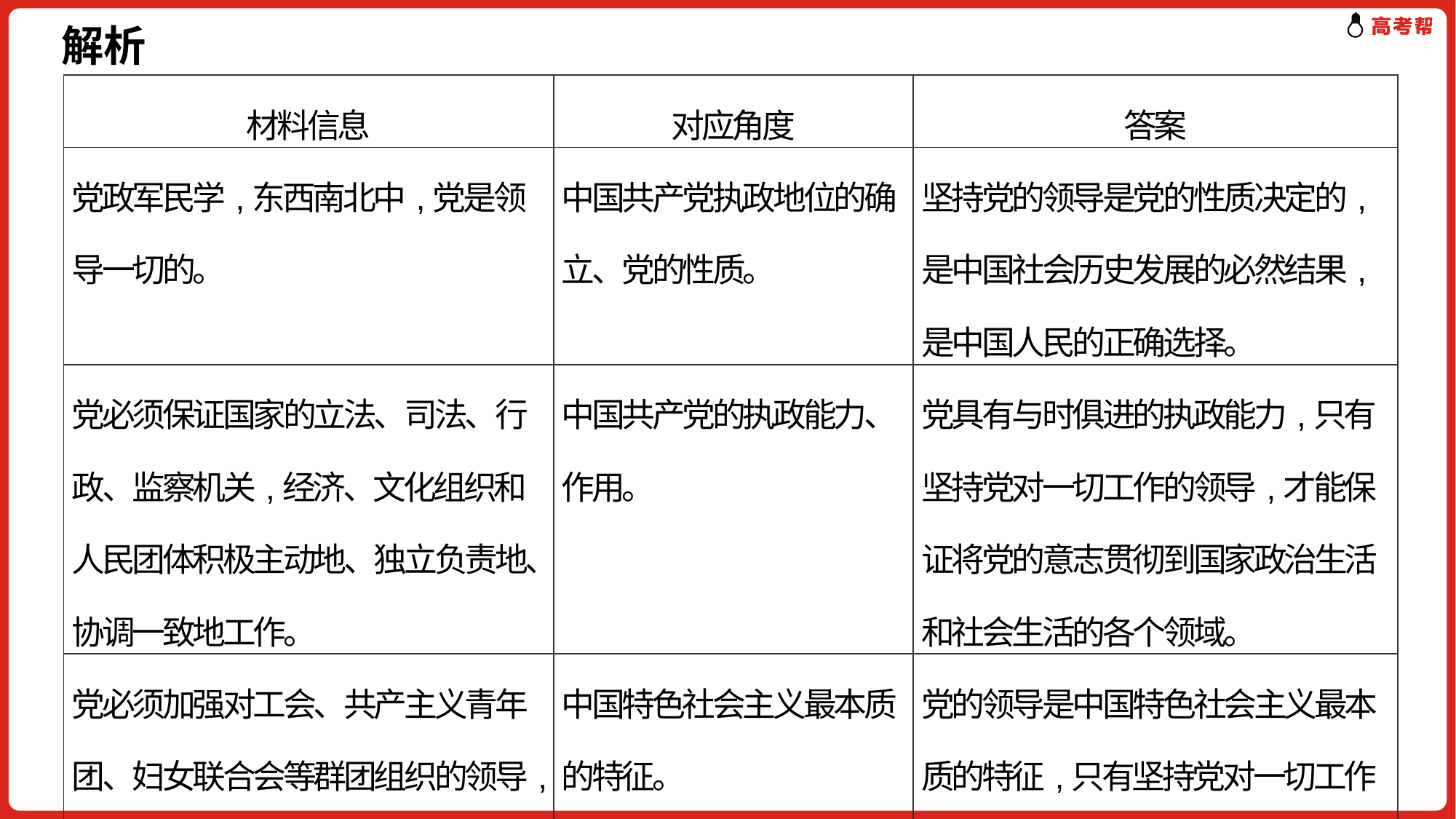

# 解析
| 材料信息 | 对应角度 | 答案 |
| --- | --- | --- |
| 党政军民学,东西南北中,党是领导一切的。 | 中国共产党执政地位的确立、党的性质。 | 坚持党的领导是党的性质决定的,是中国社会历史发展的必然结果,是中国人民的正确选择。 |
| 党必须保证国家的立法、司法、行政、监察机关,经济、文化组织和人民团体积极主动地、独立负责地、协调一致地工作。 | 中国共产党的执政能力、作用。 | 党具有与时俱进的执政能力,只有坚持党对一切工作的领导,才能保证将党的意志贯彻到国家政治生活和社会生活的各个领域。 |
| 党必须加强对工会、共产主义青年团、妇女联合会等群团组织的领导,使它们保持和增强政治性、先进性、群众性,充分发挥作用。 | 中国特色社会主义最本质的特征。 | 党的领导是中国特色社会主义最本质的特征,只有坚持党对一切工作的领导,才能坚持和发展中国特色社会主义,实现中华民族的伟大复兴。 |